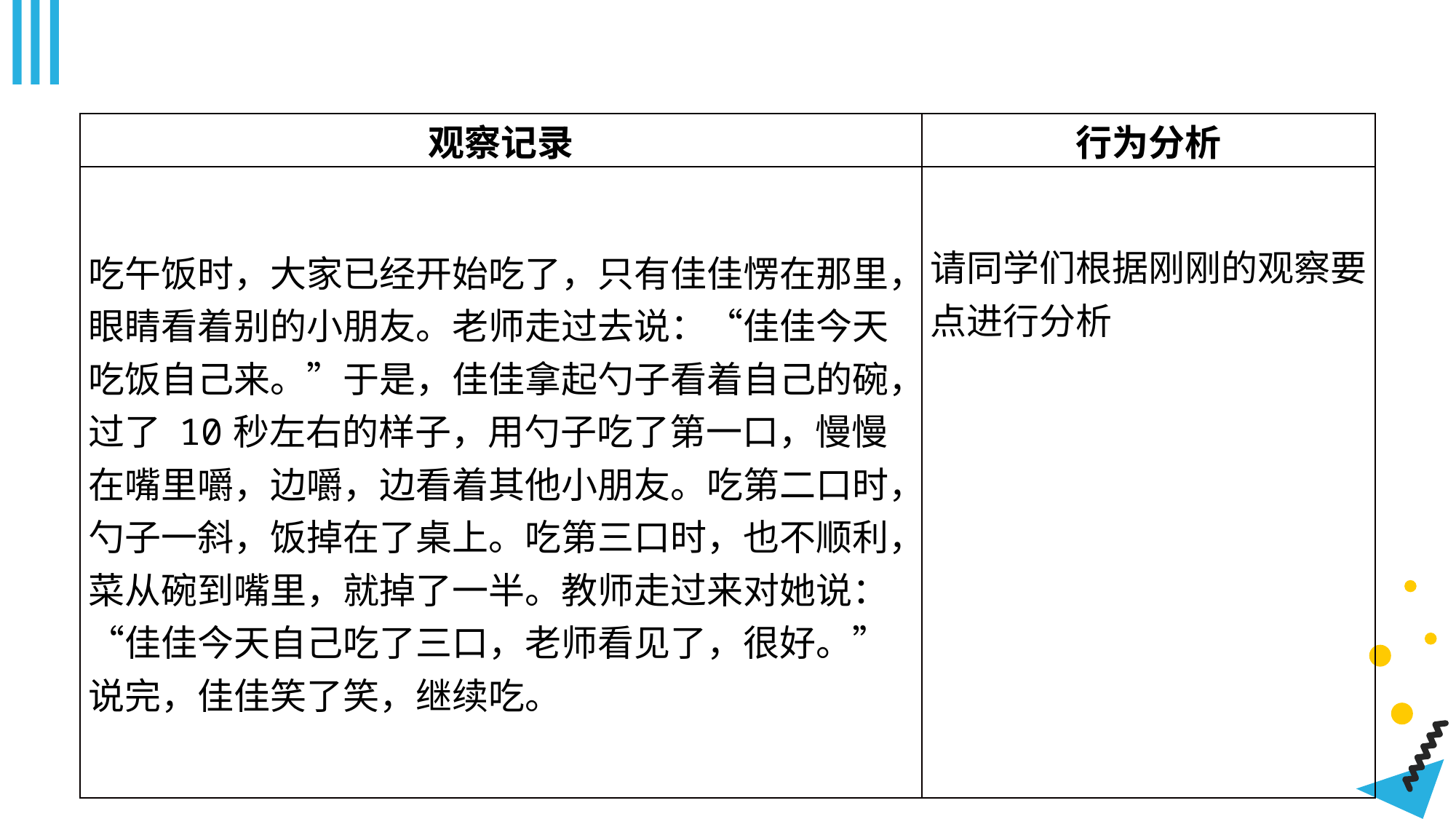

#
| 观察记录 | 行为分析 |
| --- | --- |
| 吃午饭时，大家已经开始吃了，只有佳佳愣在那里，眼睛看着别的小朋友。老师走过去说：“佳佳今天吃饭自己来。”于是，佳佳拿起勺子看着自己的碗，过了 10秒左右的样子，用勺子吃了第一口，慢慢在嘴里嚼，边嚼，边看着其他小朋友。吃第二口时，勺子一斜，饭掉在了桌上。吃第三口时，也不顺利，菜从碗到嘴里，就掉了一半。教师走过来对她说：“佳佳今天自己吃了三口，老师看见了，很好。”说完，佳佳笑了笑，继续吃。 | 请同学们根据刚刚的观察要点进行分析 |